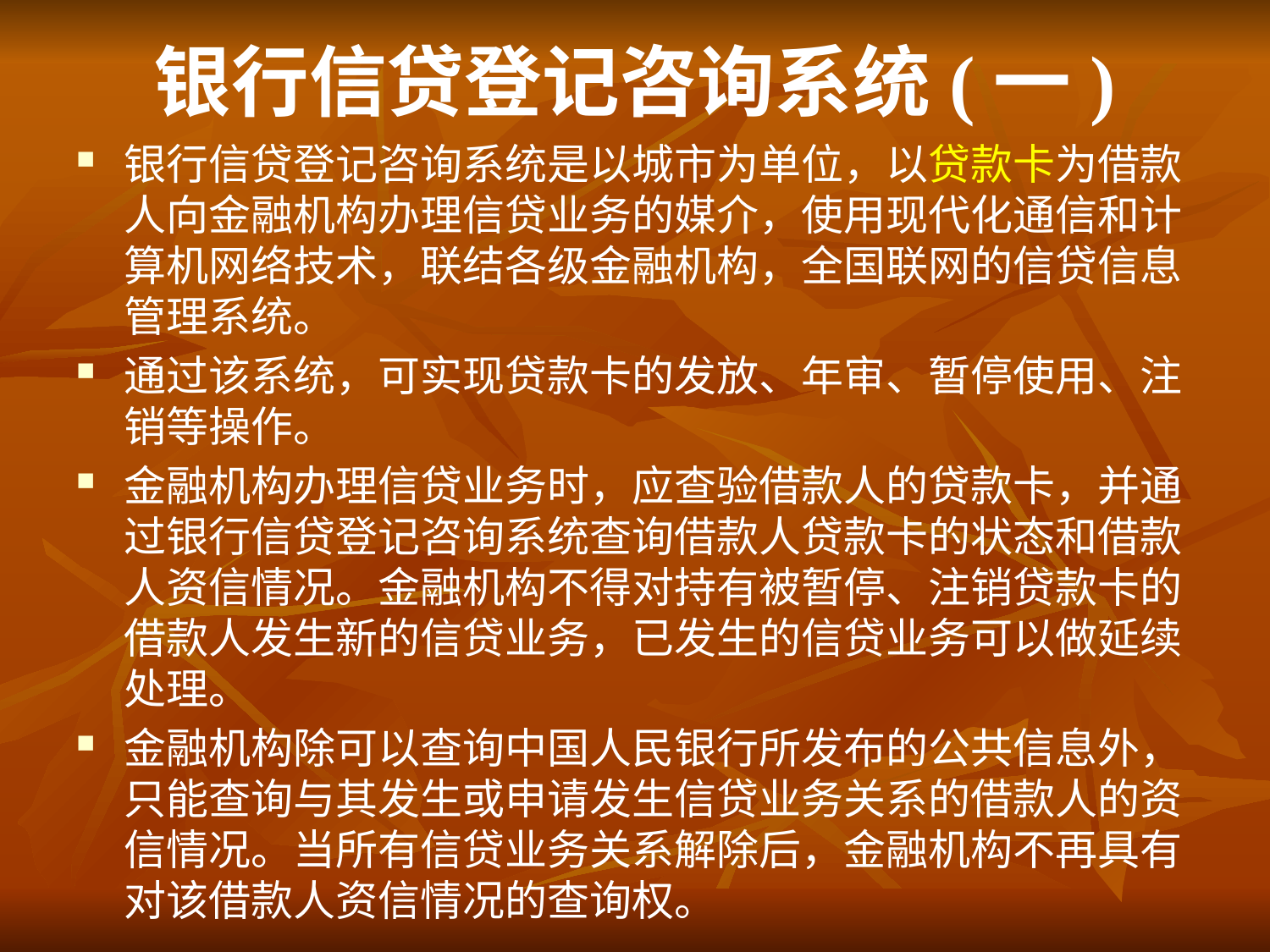

# 银行信贷登记咨询系统(一)
银行信贷登记咨询系统是以城市为单位，以贷款卡为借款人向金融机构办理信贷业务的媒介，使用现代化通信和计算机网络技术，联结各级金融机构，全国联网的信贷信息管理系统。
通过该系统，可实现贷款卡的发放、年审、暂停使用、注销等操作。
金融机构办理信贷业务时，应查验借款人的贷款卡，并通过银行信贷登记咨询系统查询借款人贷款卡的状态和借款人资信情况。金融机构不得对持有被暂停、注销贷款卡的借款人发生新的信贷业务，已发生的信贷业务可以做延续处理。
金融机构除可以查询中国人民银行所发布的公共信息外，只能查询与其发生或申请发生信贷业务关系的借款人的资信情况。当所有信贷业务关系解除后，金融机构不再具有对该借款人资信情况的查询权。